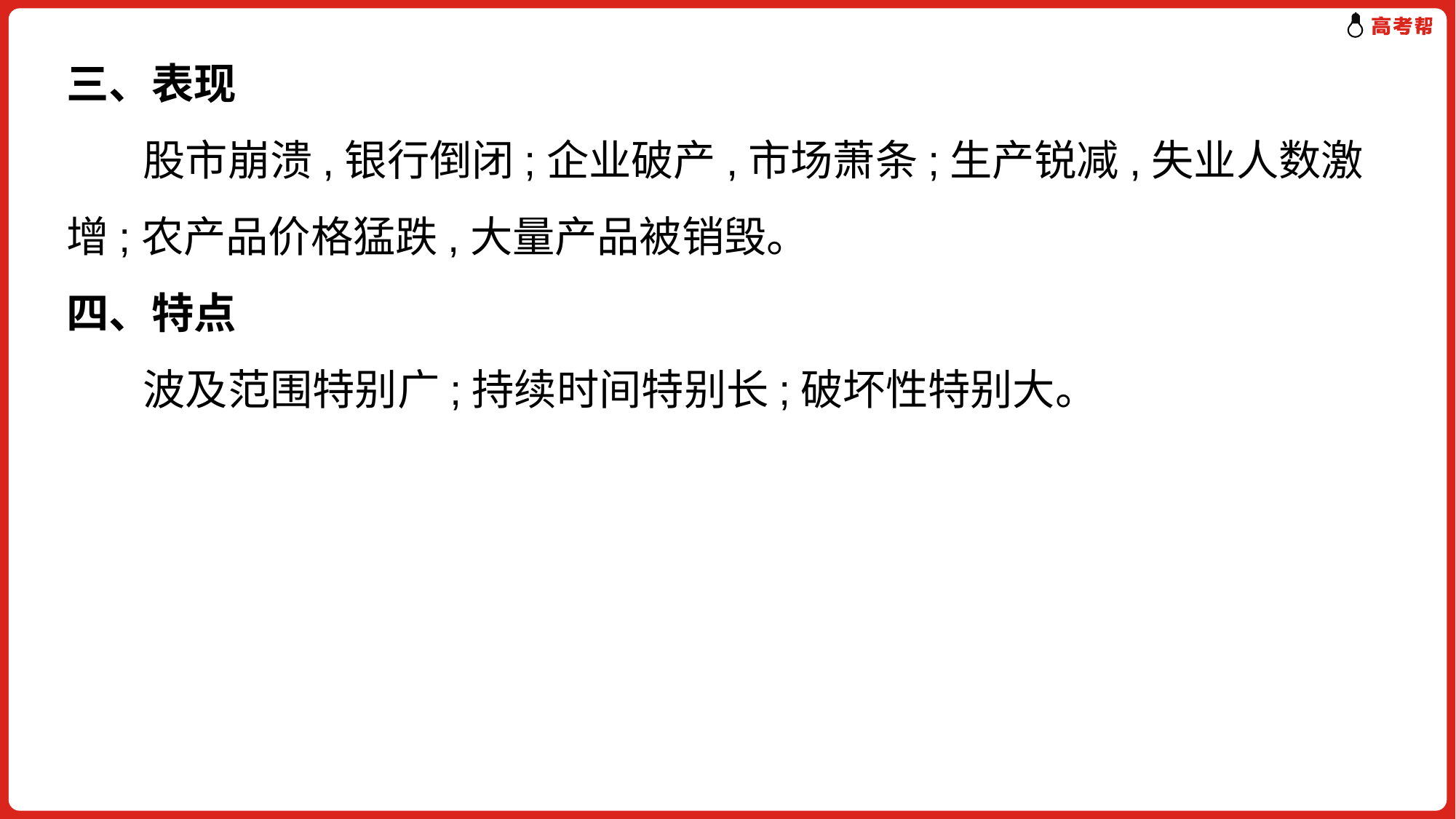

三、表现
       股市崩溃,银行倒闭;企业破产,市场萧条;生产锐减,失业人数激增;农产品价格猛跌,大量产品被销毁。
四、特点
       波及范围特别广;持续时间特别长;破坏性特别大。